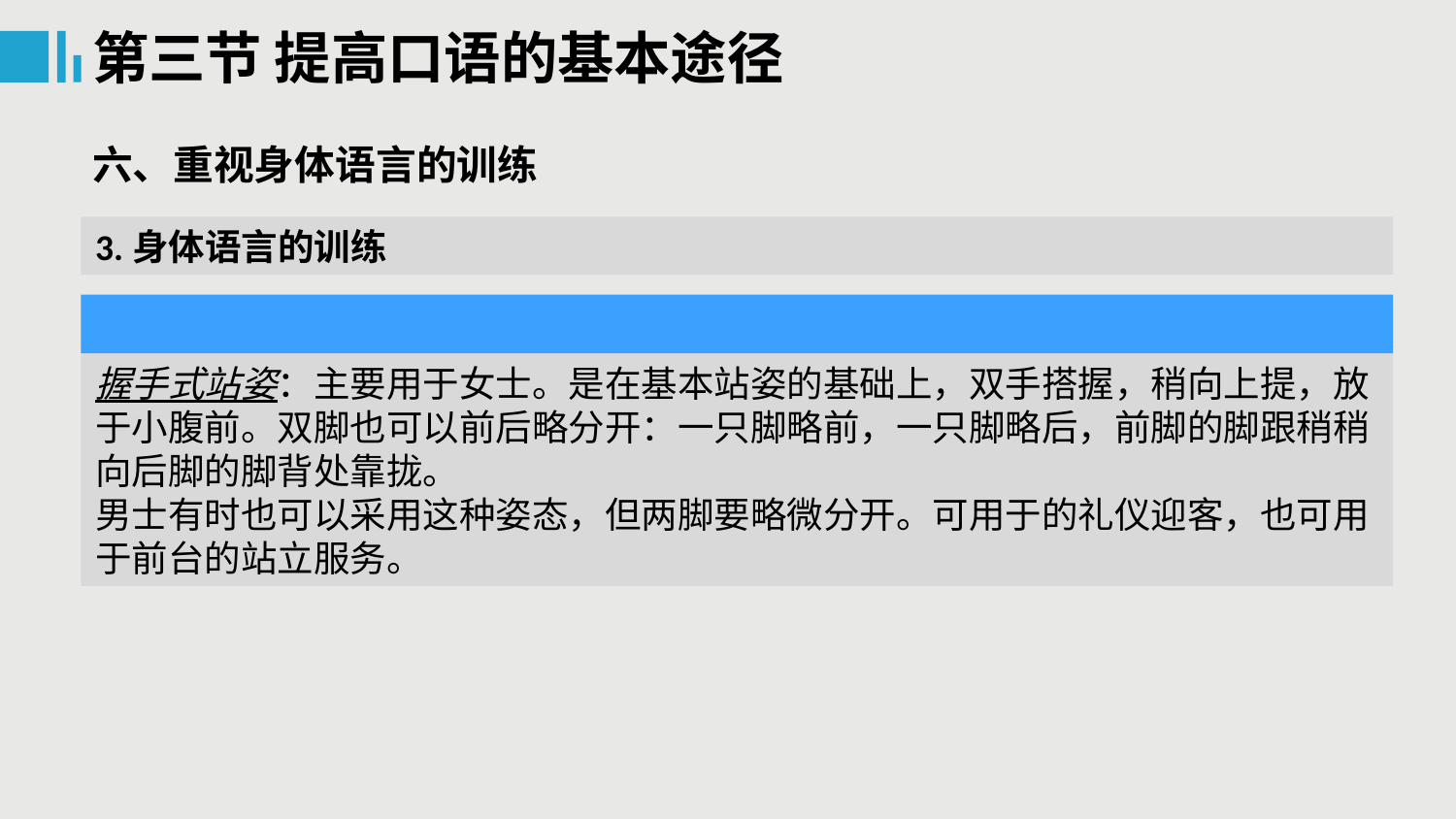

第三节 提高口语的基本途径

六、重视身体语言的训练
3.身体语言的训练

握手式站姿：主要用于女士。是在基本站姿的基础上，双手搭握，稍向上提，放于小腹前。双脚也可以前后略分开：一只脚略前，一只脚略后，前脚的脚跟稍稍向后脚的脚背处靠拢。
男士有时也可以采用这种姿态，但两脚要略微分开。可用于的礼仪迎客，也可用于前台的站立服务。